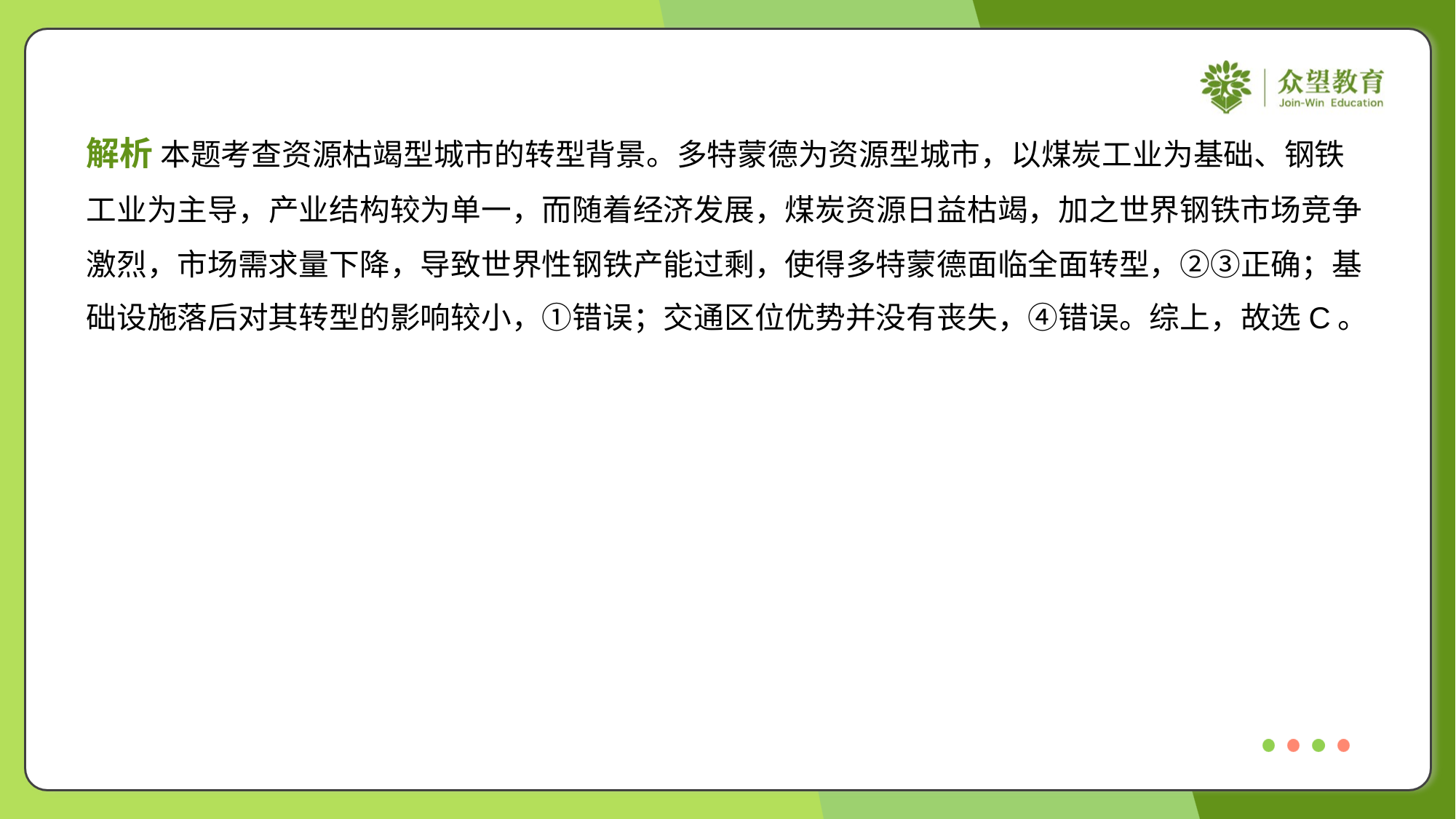

解析 本题考查资源枯竭型城市的转型背景。多特蒙德为资源型城市，以煤炭工业为基础、钢铁
工业为主导，产业结构较为单一，而随着经济发展，煤炭资源日益枯竭，加之世界钢铁市场竞争
激烈，市场需求量下降，导致世界性钢铁产能过剩，使得多特蒙德面临全面转型，②③正确；基
础设施落后对其转型的影响较小，①错误；交通区位优势并没有丧失，④错误。综上，故选C。